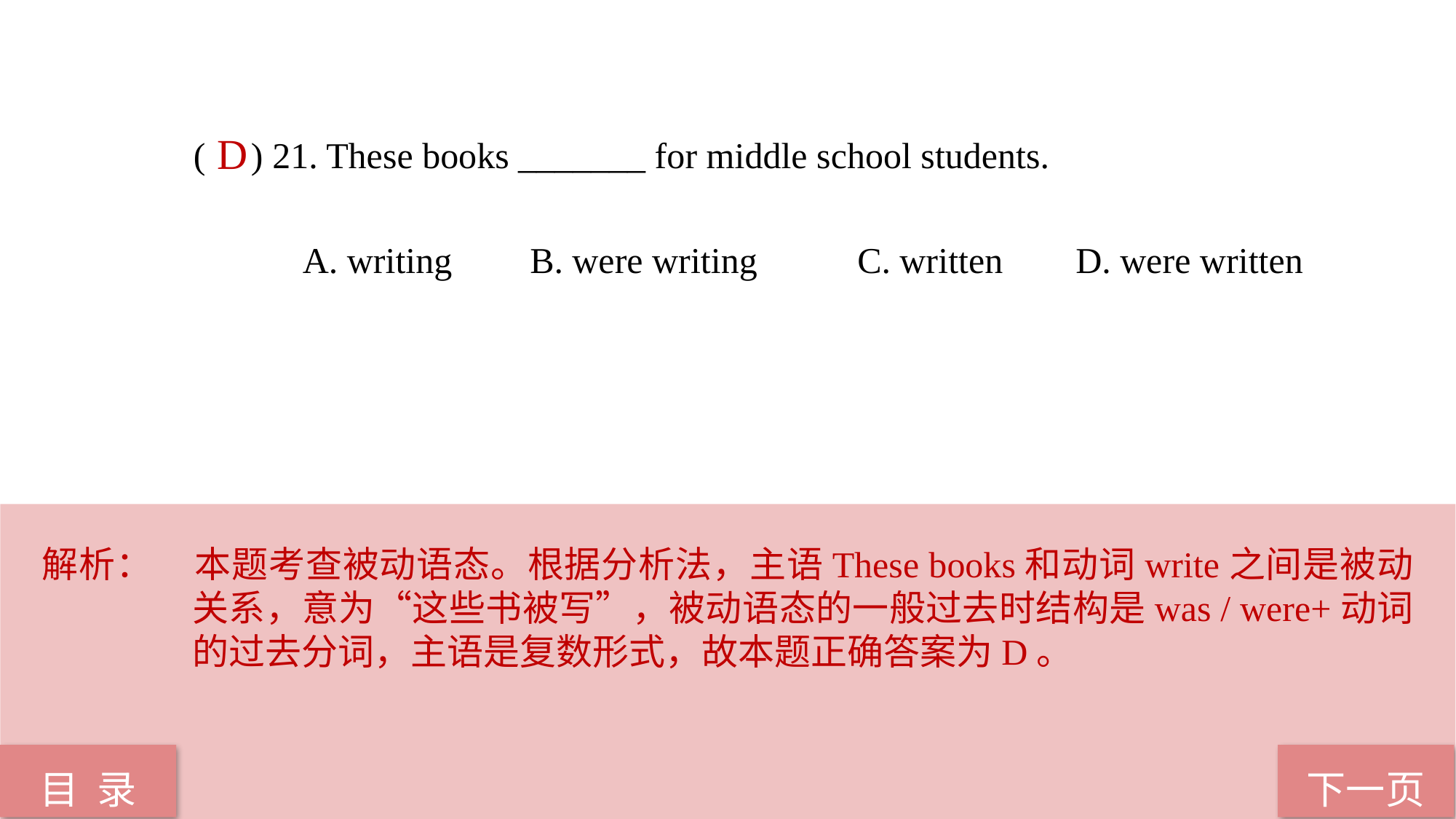

(     ) 21. These books _______ for middle school students.

	A. writing 	 В. were writing	 C. written	 D. were written
D
解析：	本题考查被动语态。根据分析法，主语These books和动词write之间是被动关系，意为“这些书被写”，被动语态的一般过去时结构是was / were+动词的过去分词，主语是复数形式，故本题正确答案为D。